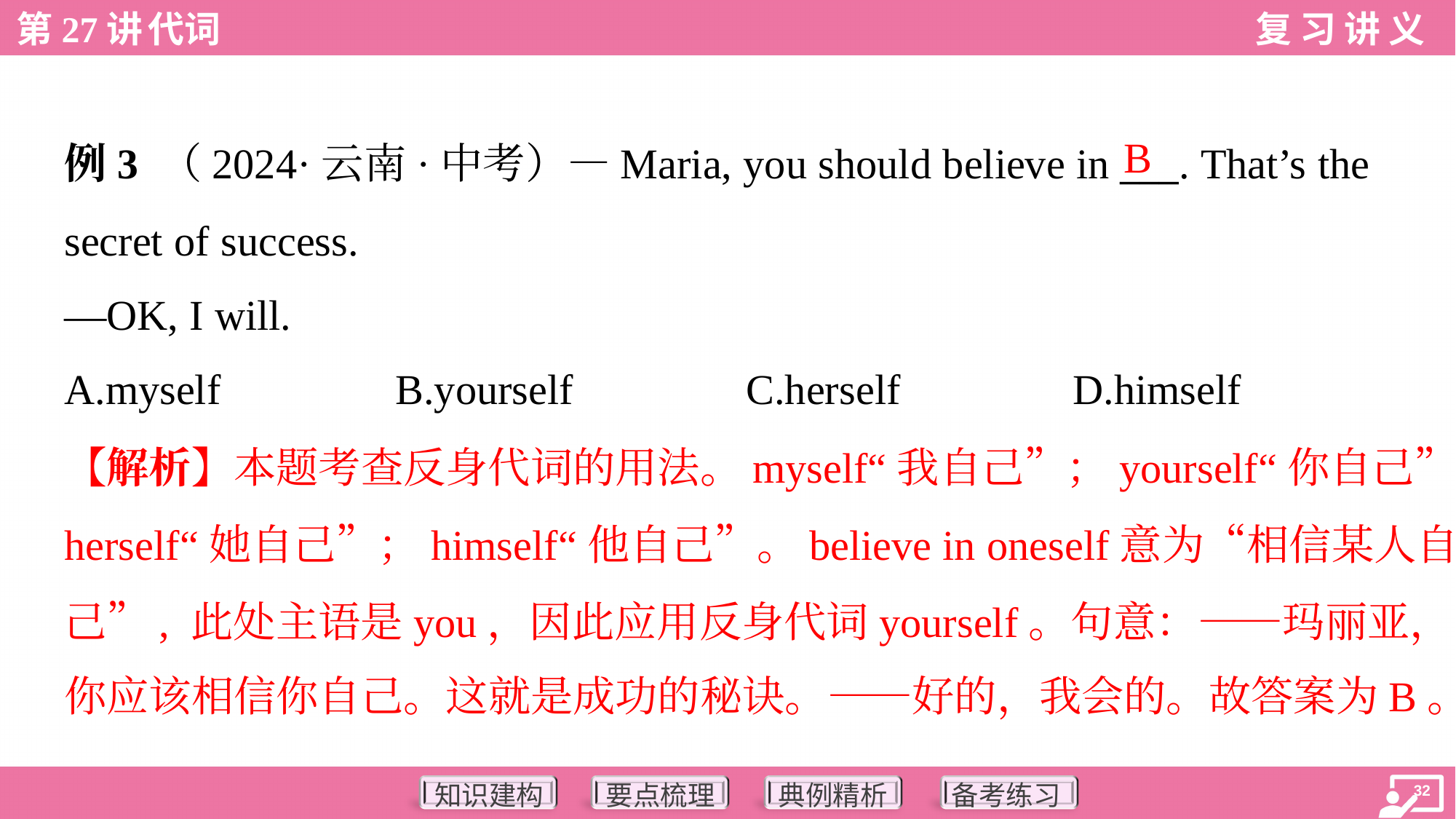

B
例3 （2024·云南·中考）—Maria, you should believe in ___. That’s the
secret of success.
—OK, I will.
A.myself	B.yourself	C.herself	D.himself
【解析】本题考查反身代词的用法。myself“我自己”；yourself“你自己”；
herself“她自己”；himself“他自己”。believe in oneself意为“相信某人自
己”, 此处主语是you，因此应用反身代词yourself。句意：——玛丽亚，
你应该相信你自己。这就是成功的秘诀。——好的，我会的。故答案为B。